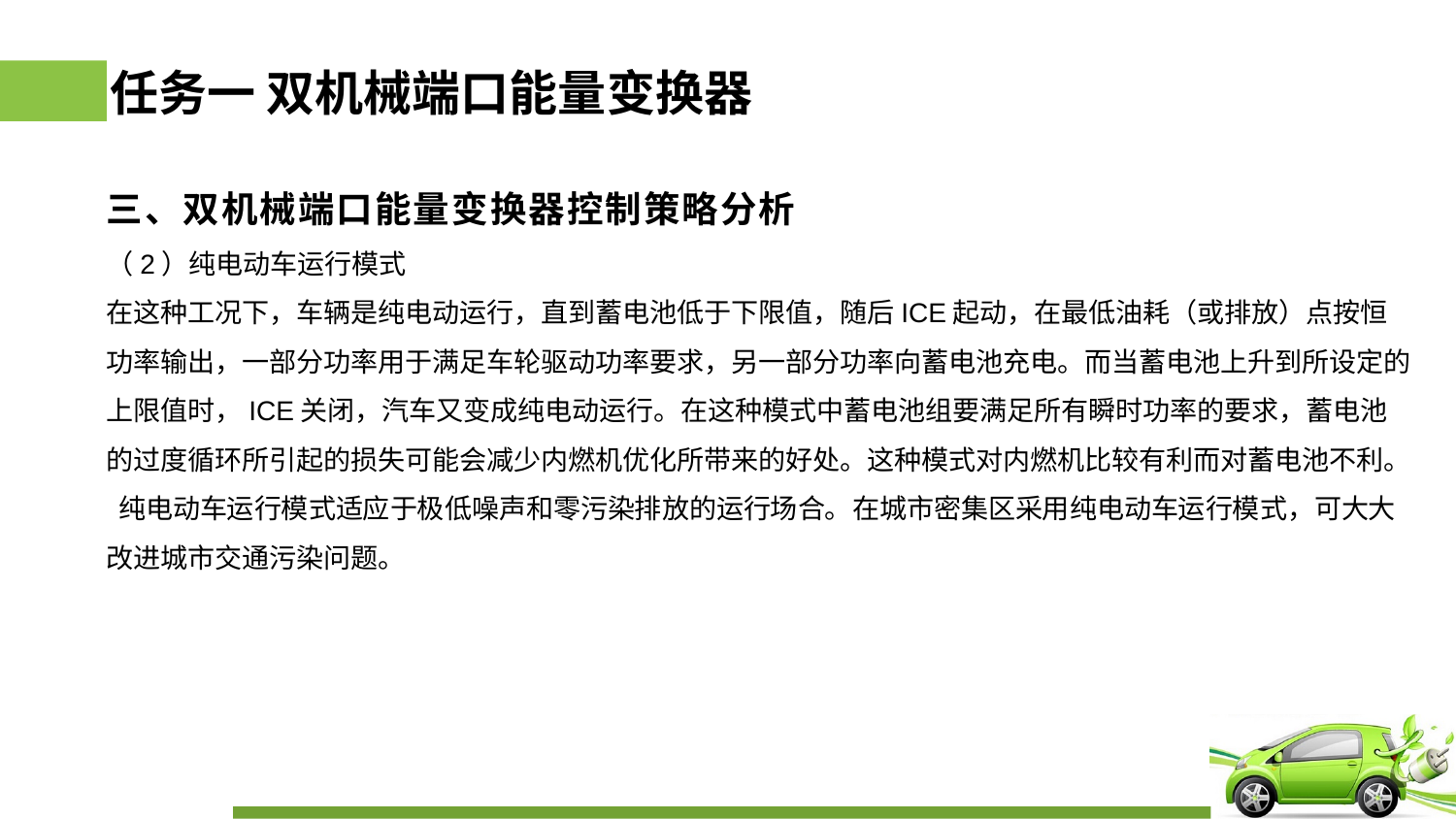

# 任务一 双机械端口能量变换器
三、双机械端口能量变换器控制策略分析
（2）纯电动车运行模式
在这种工况下，车辆是纯电动运行，直到蓄电池低于下限值，随后ICE起动，在最低油耗（或排放）点按恒功率输出，一部分功率用于满足车轮驱动功率要求，另一部分功率向蓄电池充电。而当蓄电池上升到所设定的上限值时，ICE关闭，汽车又变成纯电动运行。在这种模式中蓄电池组要满足所有瞬时功率的要求，蓄电池的过度循环所引起的损失可能会减少内燃机优化所带来的好处。这种模式对内燃机比较有利而对蓄电池不利。
  纯电动车运行模式适应于极低噪声和零污染排放的运行场合。在城市密集区采用纯电动车运行模式，可大大改进城市交通污染问题。